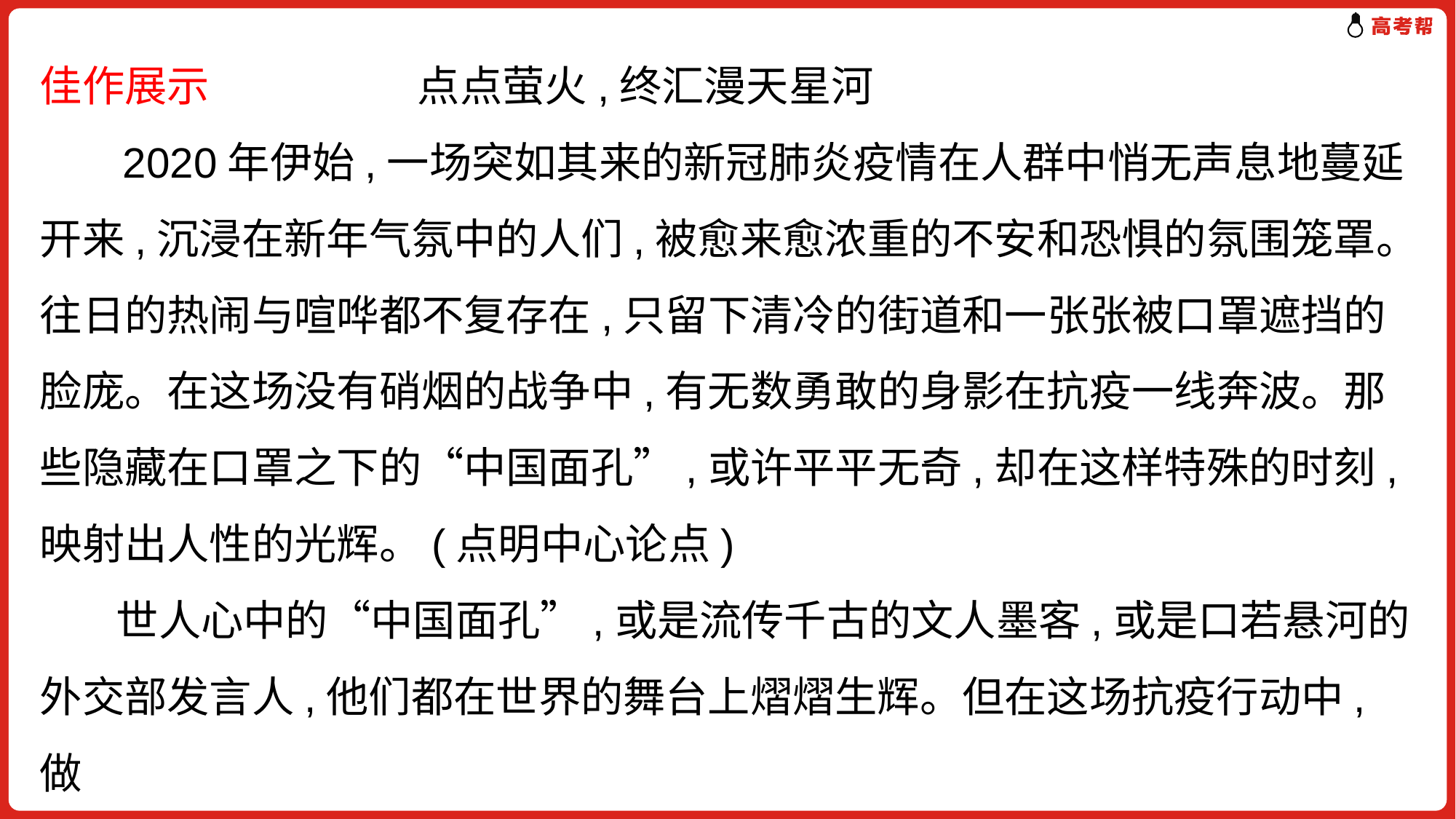

佳作展示                      点点萤火,终汇漫天星河
       2020年伊始,一场突如其来的新冠肺炎疫情在人群中悄无声息地蔓延开来,沉浸在新年气氛中的人们,被愈来愈浓重的不安和恐惧的氛围笼罩。往日的热闹与喧哗都不复存在,只留下清冷的街道和一张张被口罩遮挡的脸庞。在这场没有硝烟的战争中,有无数勇敢的身影在抗疫一线奔波。那些隐藏在口罩之下的“中国面孔”,或许平平无奇,却在这样特殊的时刻,映射出人性的光辉。(点明中心论点)
       世人心中的“中国面孔”,或是流传千古的文人墨客,或是口若悬河的外交部发言人,他们都在世界的舞台上熠熠生辉。但在这场抗疫行动中,做